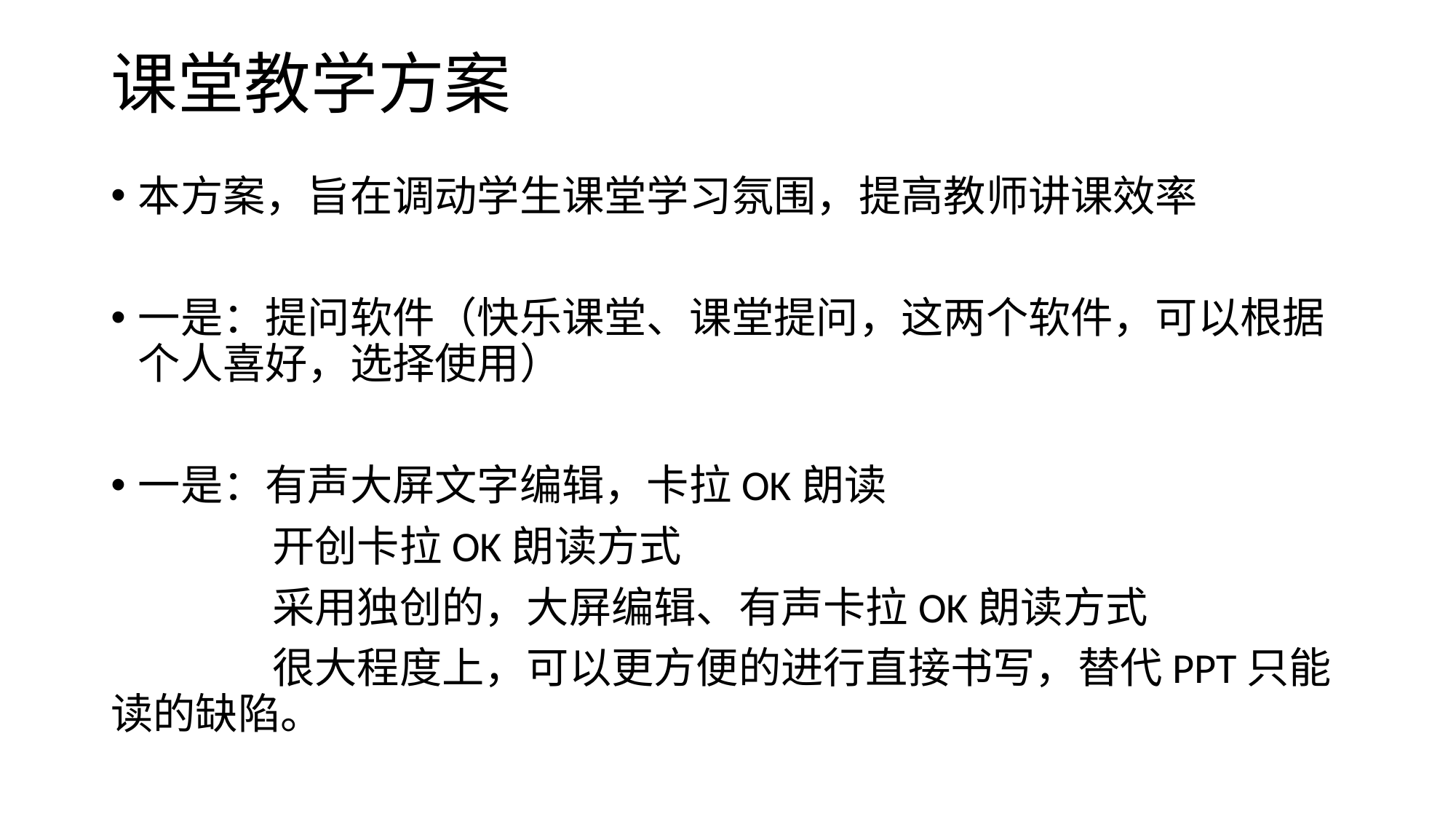

# 课堂教学方案
本方案，旨在调动学生课堂学习氛围，提高教师讲课效率

一是：提问软件（快乐课堂、课堂提问，这两个软件，可以根据个人喜好，选择使用）

一是：有声大屏文字编辑，卡拉OK朗读
                开创卡拉OK朗读方式
                采用独创的，大屏编辑、有声卡拉OK朗读方式
                很大程度上，可以更方便的进行直接书写，替代PPT只能读的缺陷。